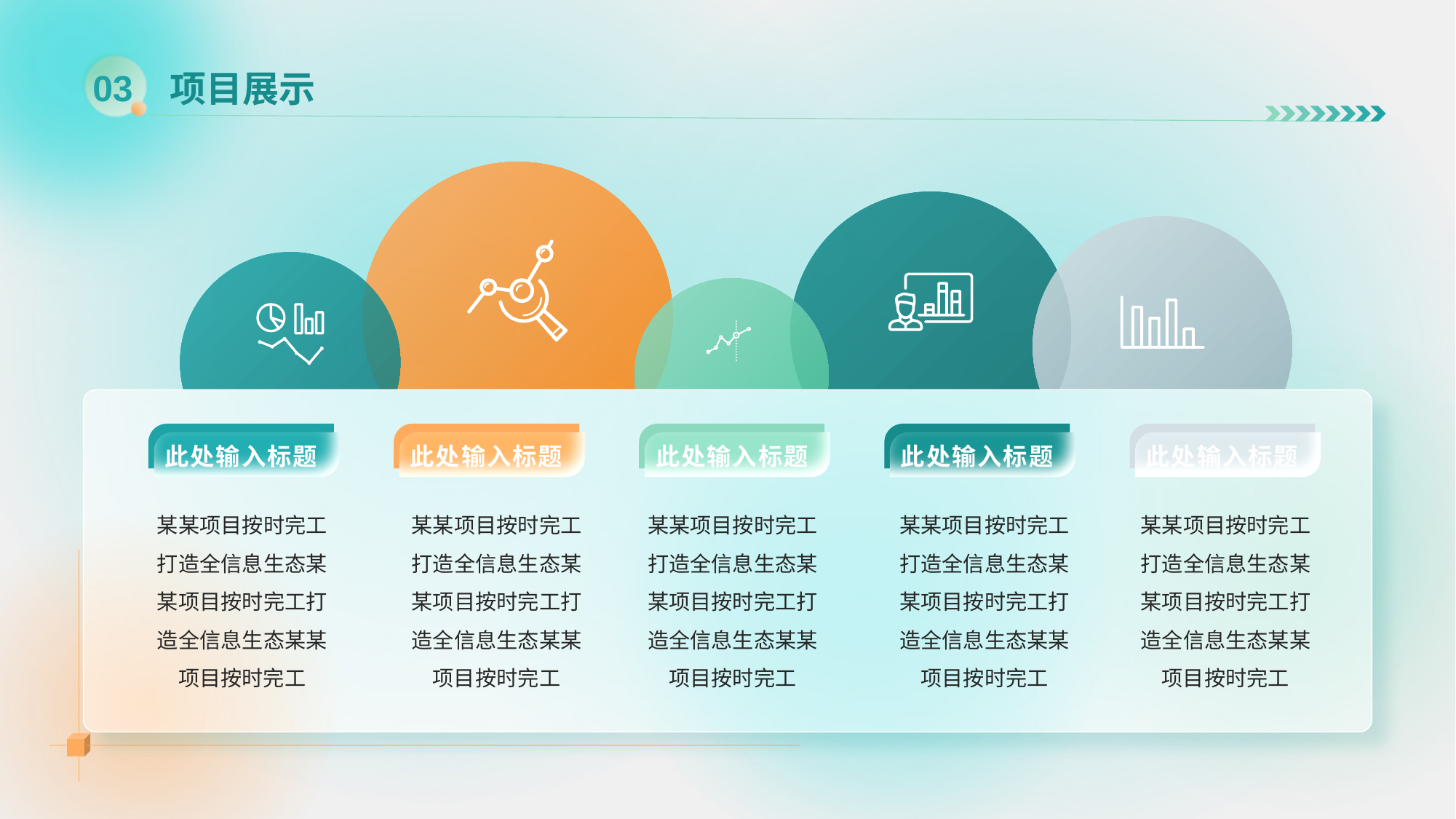

# 项目展示
03

此处输入标题
某某项目按时完工打造全信息生态某某项目按时完工打造全信息生态某某项目按时完工

此处输入标题
某某项目按时完工打造全信息生态某某项目按时完工打造全信息生态某某项目按时完工

此处输入标题
某某项目按时完工打造全信息生态某某项目按时完工打造全信息生态某某项目按时完工

此处输入标题
某某项目按时完工打造全信息生态某某项目按时完工打造全信息生态某某项目按时完工

此处输入标题
某某项目按时完工打造全信息生态某某项目按时完工打造全信息生态某某项目按时完工